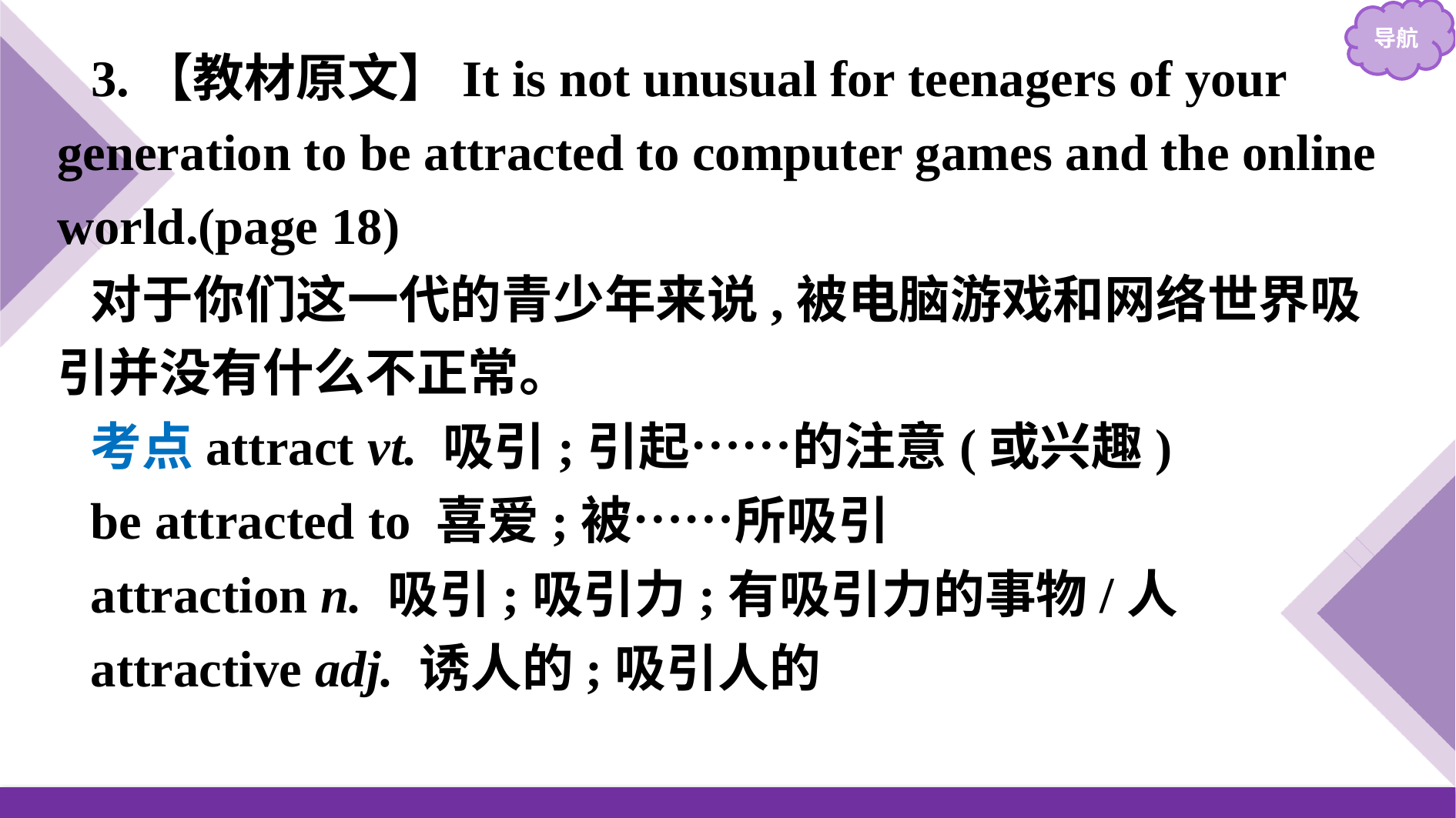

3.【教材原文】It is not unusual for teenagers of your generation to be attracted to computer games and the online world.(page 18)
对于你们这一代的青少年来说,被电脑游戏和网络世界吸引并没有什么不正常。
考点attract vt. 吸引;引起……的注意(或兴趣)
be attracted to 喜爱;被……所吸引
attraction n. 吸引;吸引力;有吸引力的事物/人
attractive adj. 诱人的;吸引人的